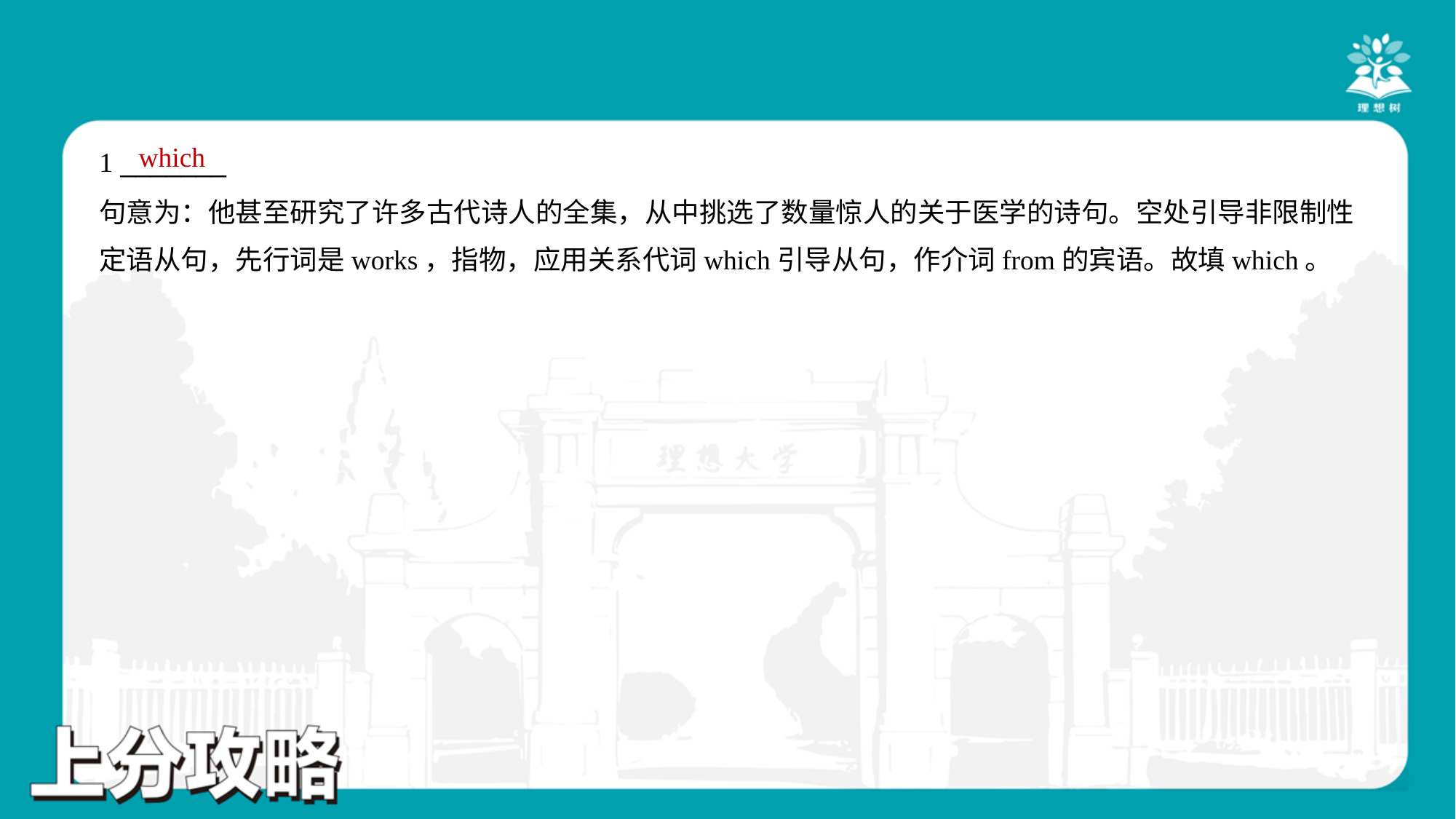

which
1 _______
句意为：他甚至研究了许多古代诗人的全集，从中挑选了数量惊人的关于医学的诗句。空处引导非限制性
定语从句，先行词是works，指物，应用关系代词which引导从句，作介词from的宾语。故填which。